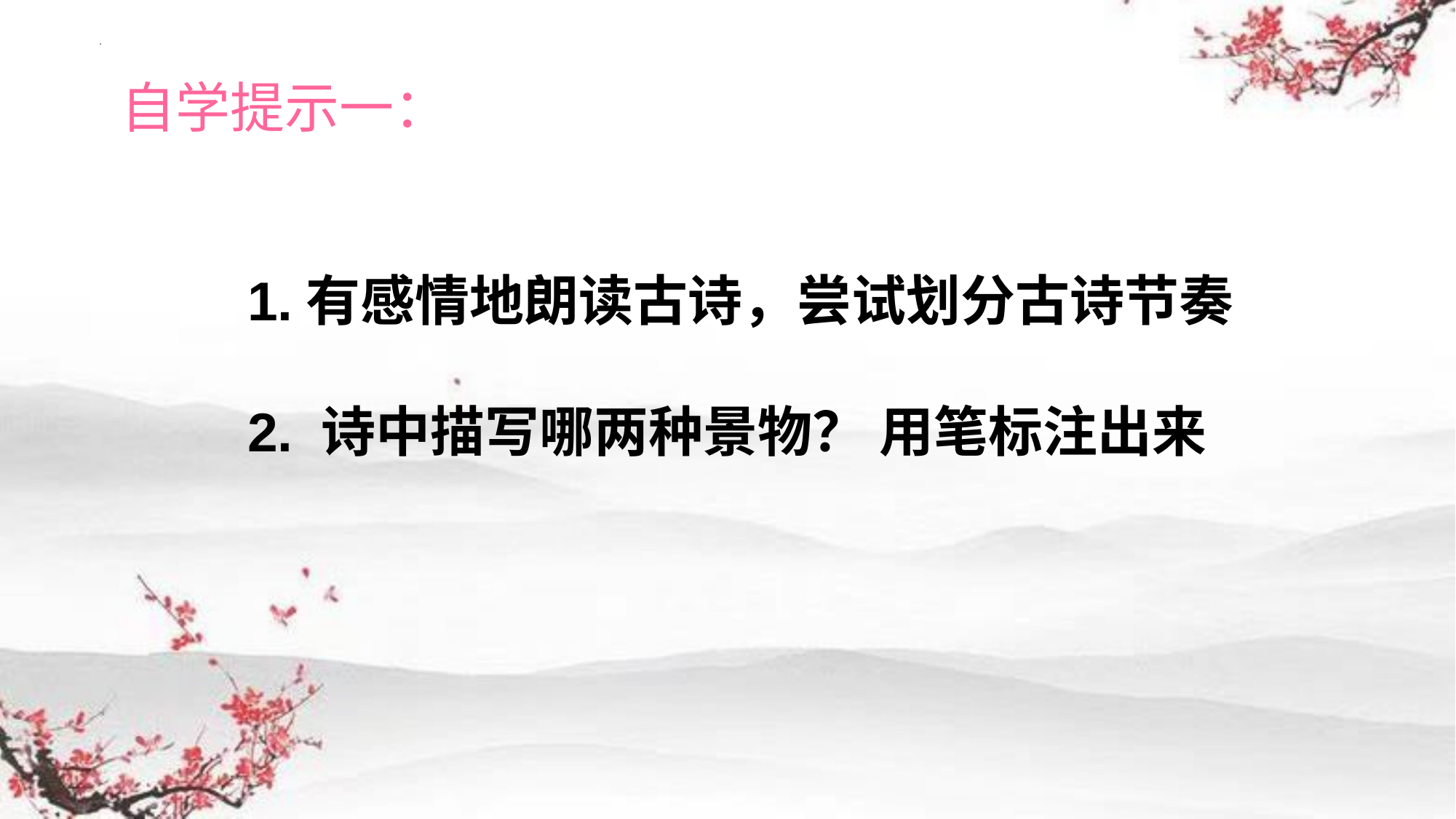

自学提示一：

1.有感情地朗读古诗，尝试划分古诗节奏

2. 诗中描写哪两种景物？ 用笔标注出来